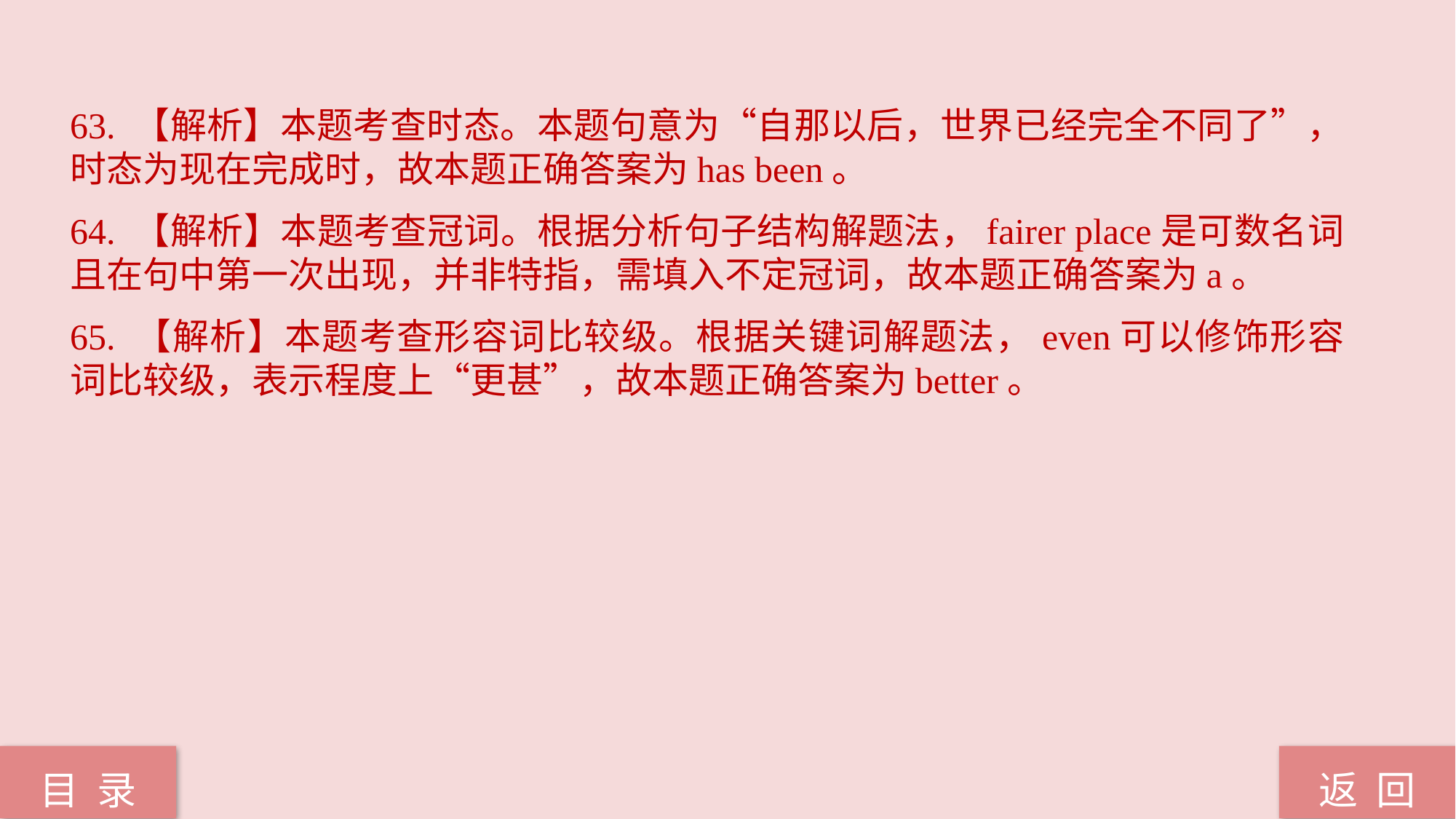

63. 【解析】本题考查时态。本题句意为“自那以后，世界已经完全不同了”，时态为现在完成时，故本题正确答案为has been。
64. 【解析】本题考查冠词。根据分析句子结构解题法，fairer place是可数名词且在句中第一次出现，并非特指，需填入不定冠词，故本题正确答案为a。
65. 【解析】本题考查形容词比较级。根据关键词解题法，even可以修饰形容词比较级，表示程度上“更甚”，故本题正确答案为better。
返  回